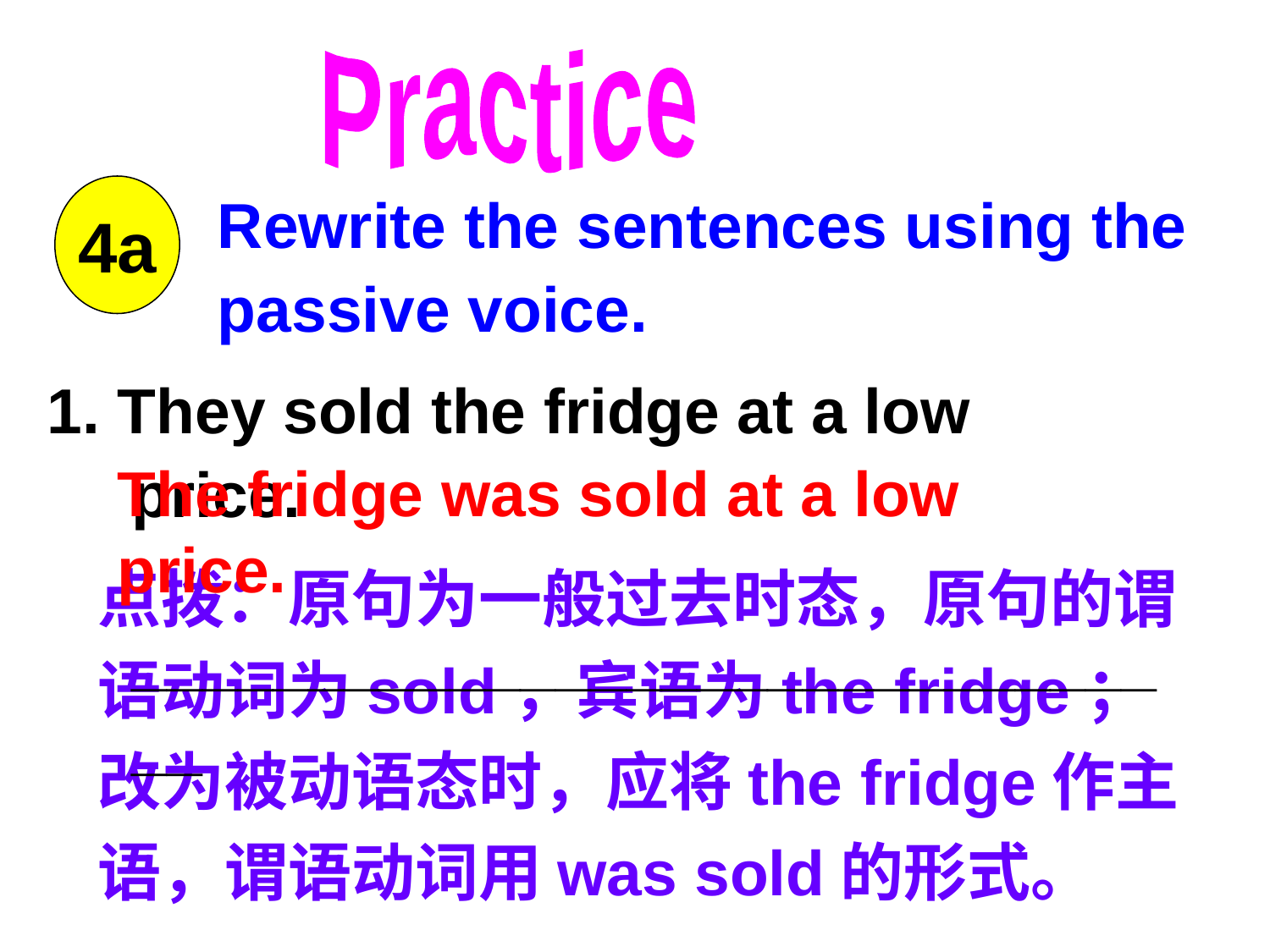

Practice
4a
Rewrite the sentences using the passive voice.
1. They sold the fridge at a low price.
    _______________________________
The fridge was sold at a low price.
点拨：原句为一般过去时态，原句的谓语动词为sold，宾语为the fridge；改为被动语态时，应将the fridge作主语，谓语动词用was sold的形式。